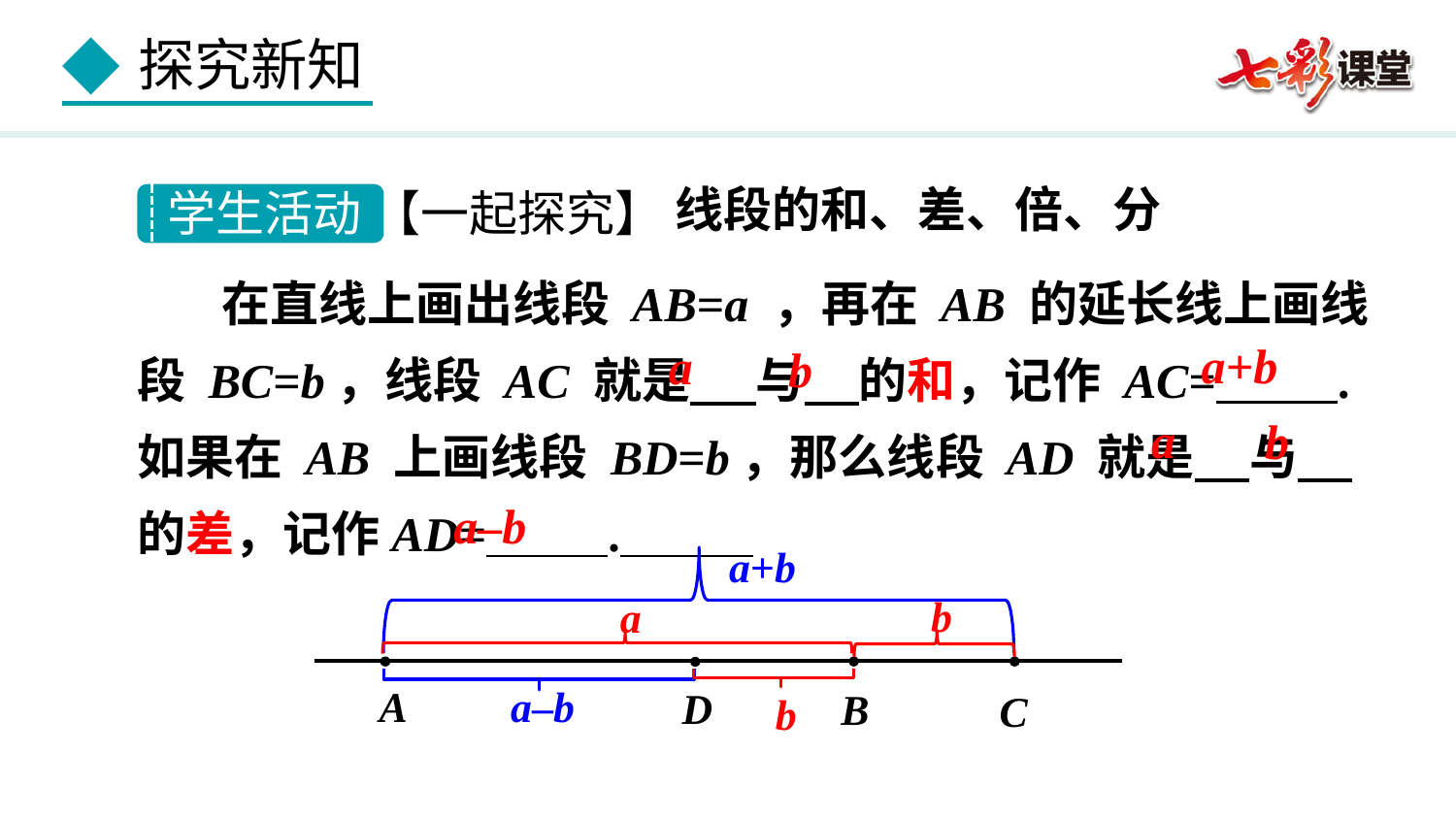

线段的和、差、倍、分
学生活动 【一起探究】

              在直线上画出线段 AB=a ，再在 AB 的延长线上画线段 BC=b，线段 AC 就是      与     的和，记作 AC=          .  如果在 AB 上画线段 BD=b，那么线段 AD 就是     与      的差，记作AD=          .

a+b
a
b
a
b
a–b

a+b

b

a

D

b
a–b
A
B
C